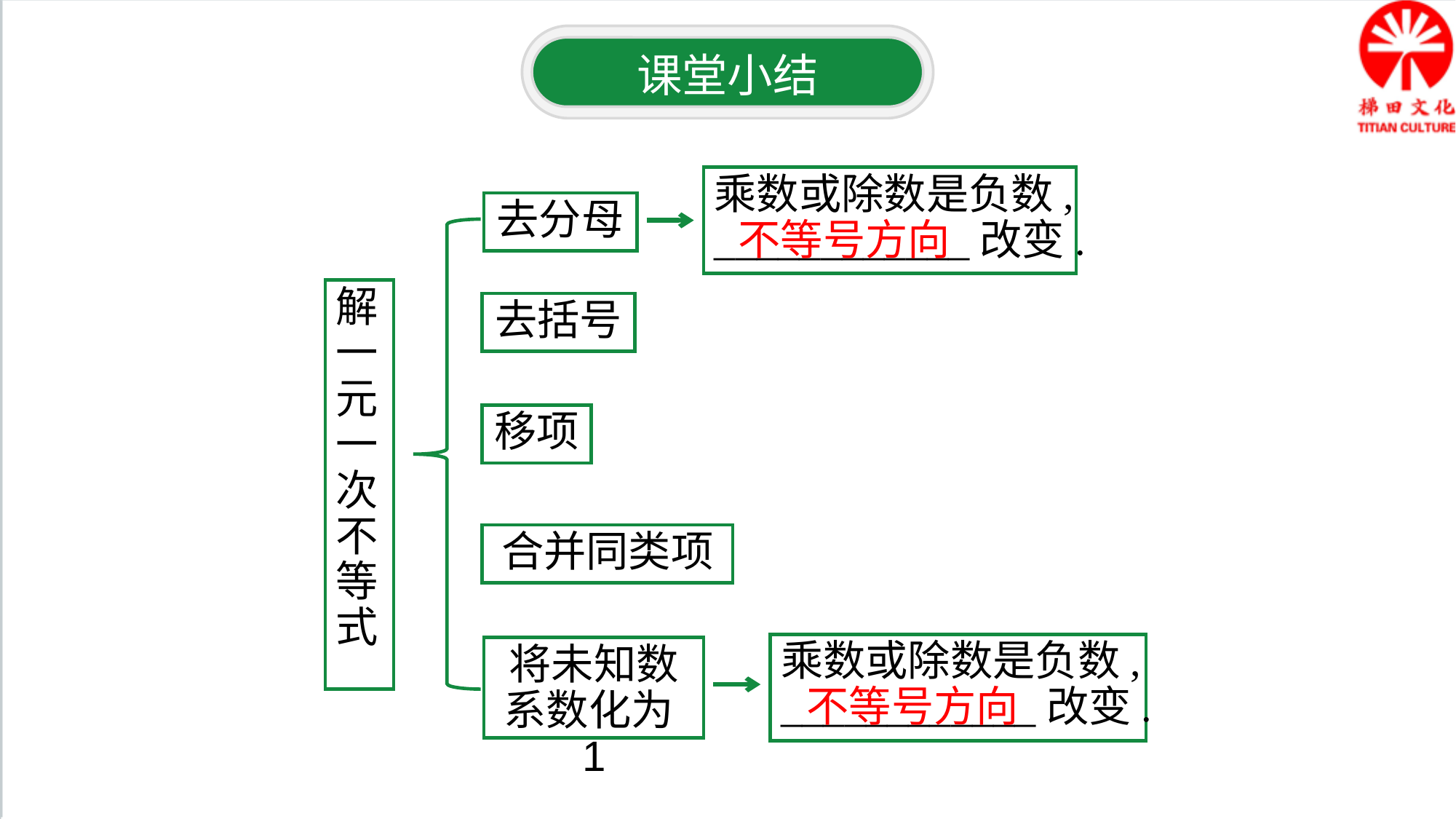

课堂小结
乘数或除数是负数,
____________改变.
去分母
不等号方向

解一元一次不等式
去括号
移项
合并同类项
乘数或除数是负数,
____________改变.
将未知数
系数化为1
不等号方向